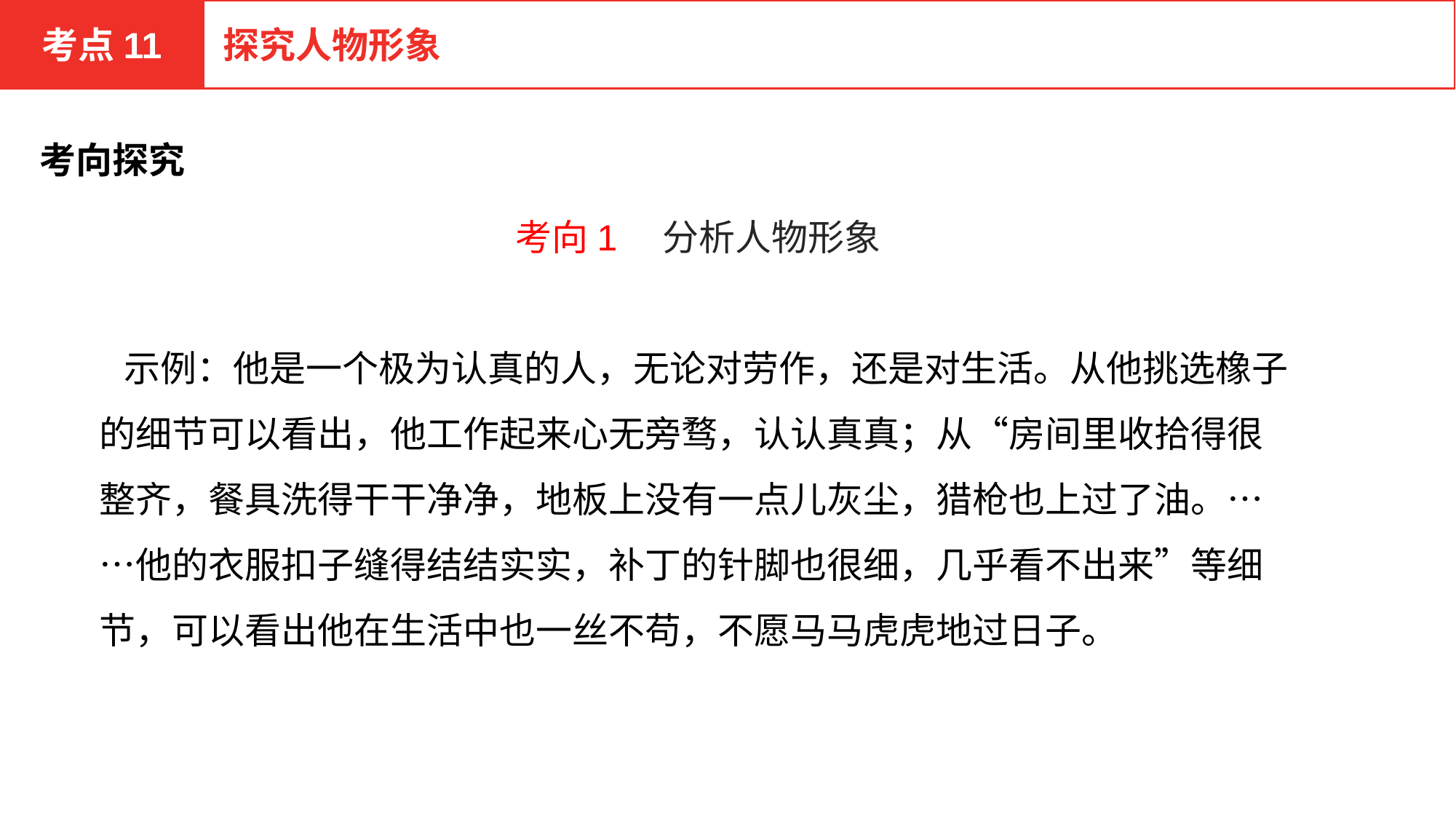

考点11
探究人物形象
考向探究
考向1　分析人物形象

  示例：他是一个极为认真的人，无论对劳作，还是对生活。从他挑选橡子的细节可以看出，他工作起来心无旁骛，认认真真；从“房间里收拾得很整齐，餐具洗得干干净净，地板上没有一点儿灰尘，猎枪也上过了油。……他的衣服扣子缝得结结实实，补丁的针脚也很细，几乎看不出来”等细节，可以看出他在生活中也一丝不苟，不愿马马虎虎地过日子。